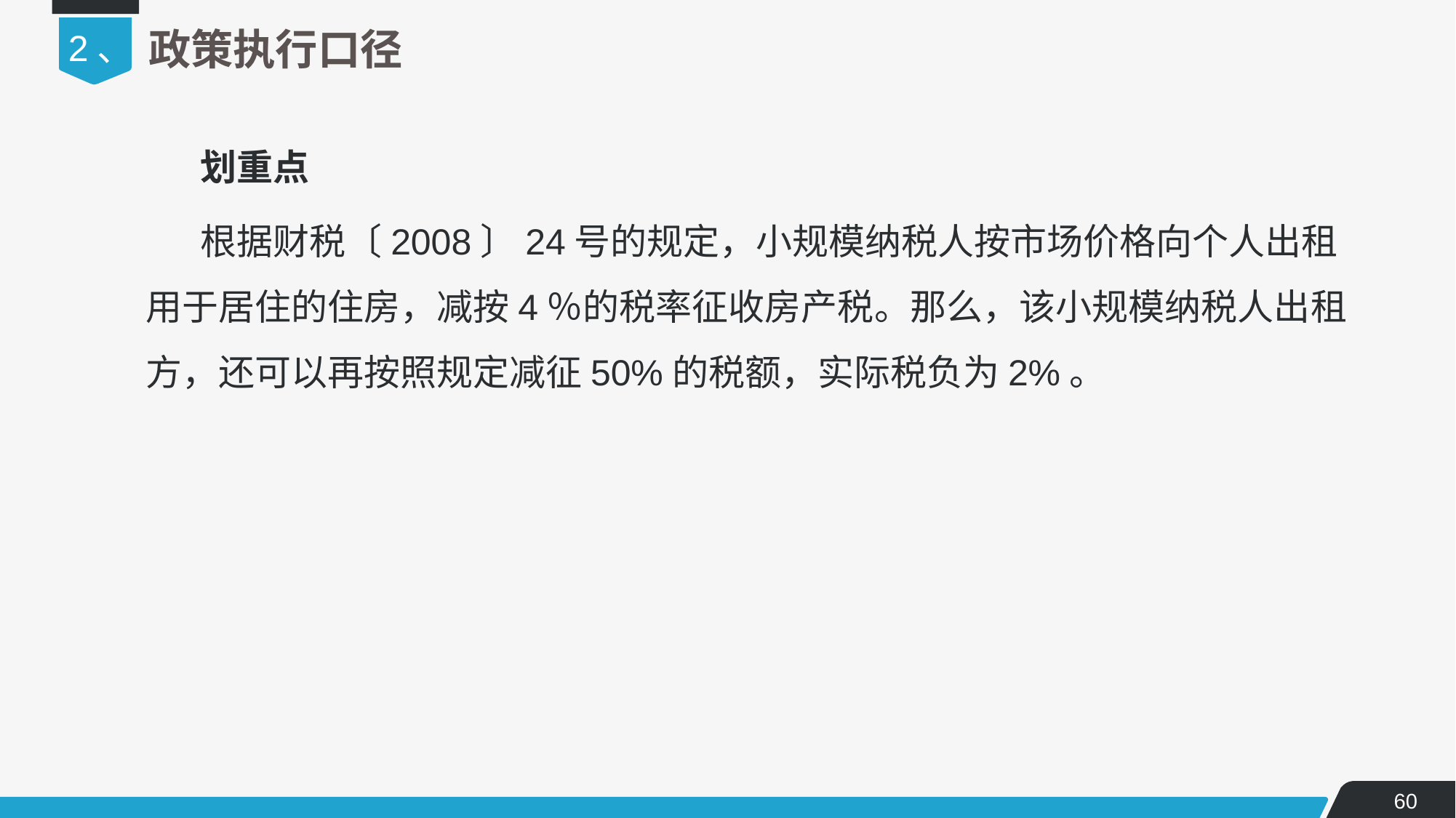

2、
政策执行口径
划重点
根据财税〔2008〕24号的规定，小规模纳税人按市场价格向个人出租用于居住的住房，减按4％的税率征收房产税。那么，该小规模纳税人出租方，还可以再按照规定减征50%的税额，实际税负为2%。